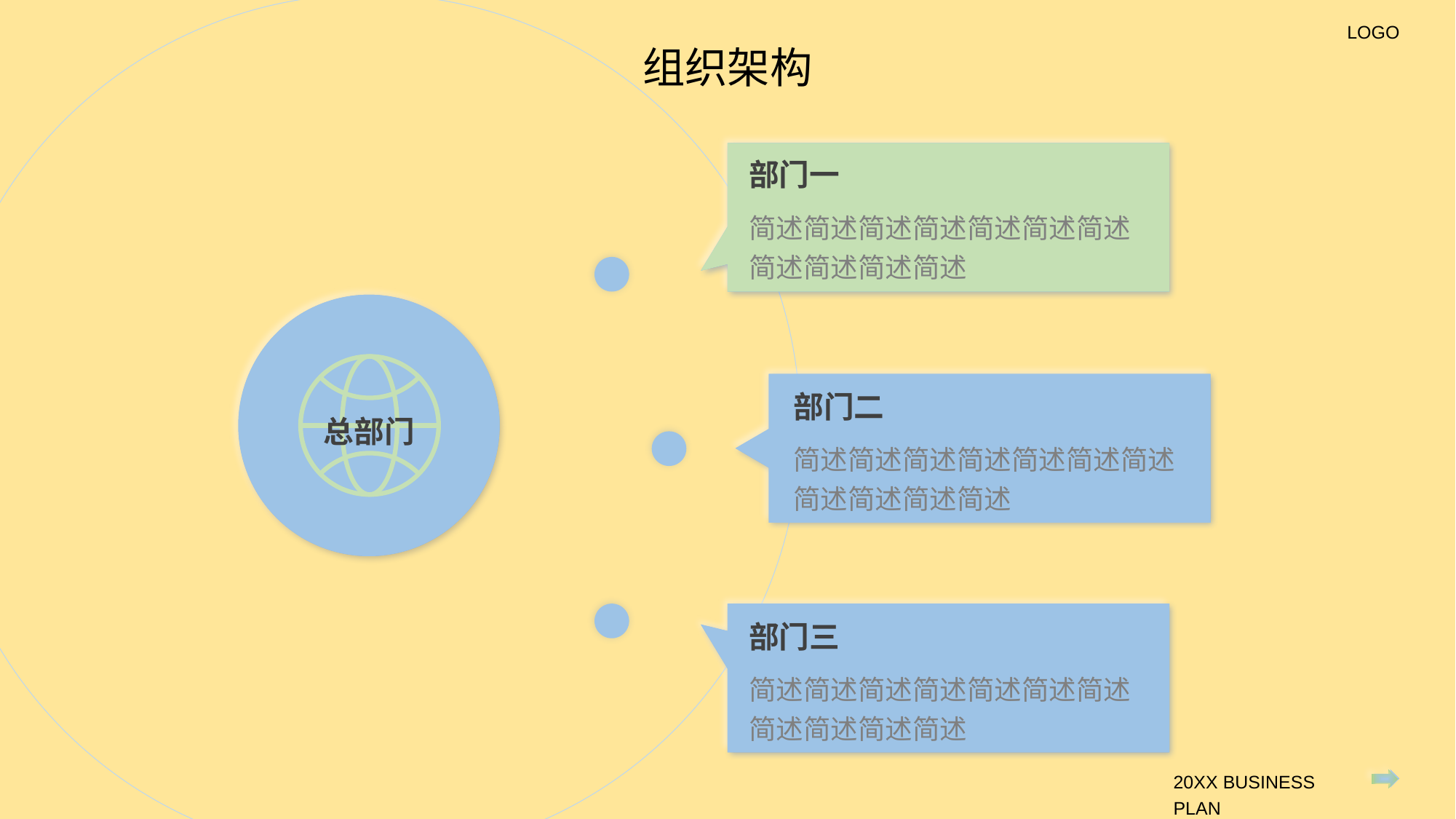

组织架构

部门一
简述简述简述简述简述简述简述简述简述简述简述

部门二
总部门
简述简述简述简述简述简述简述简述简述简述简述

部门三
简述简述简述简述简述简述简述简述简述简述简述